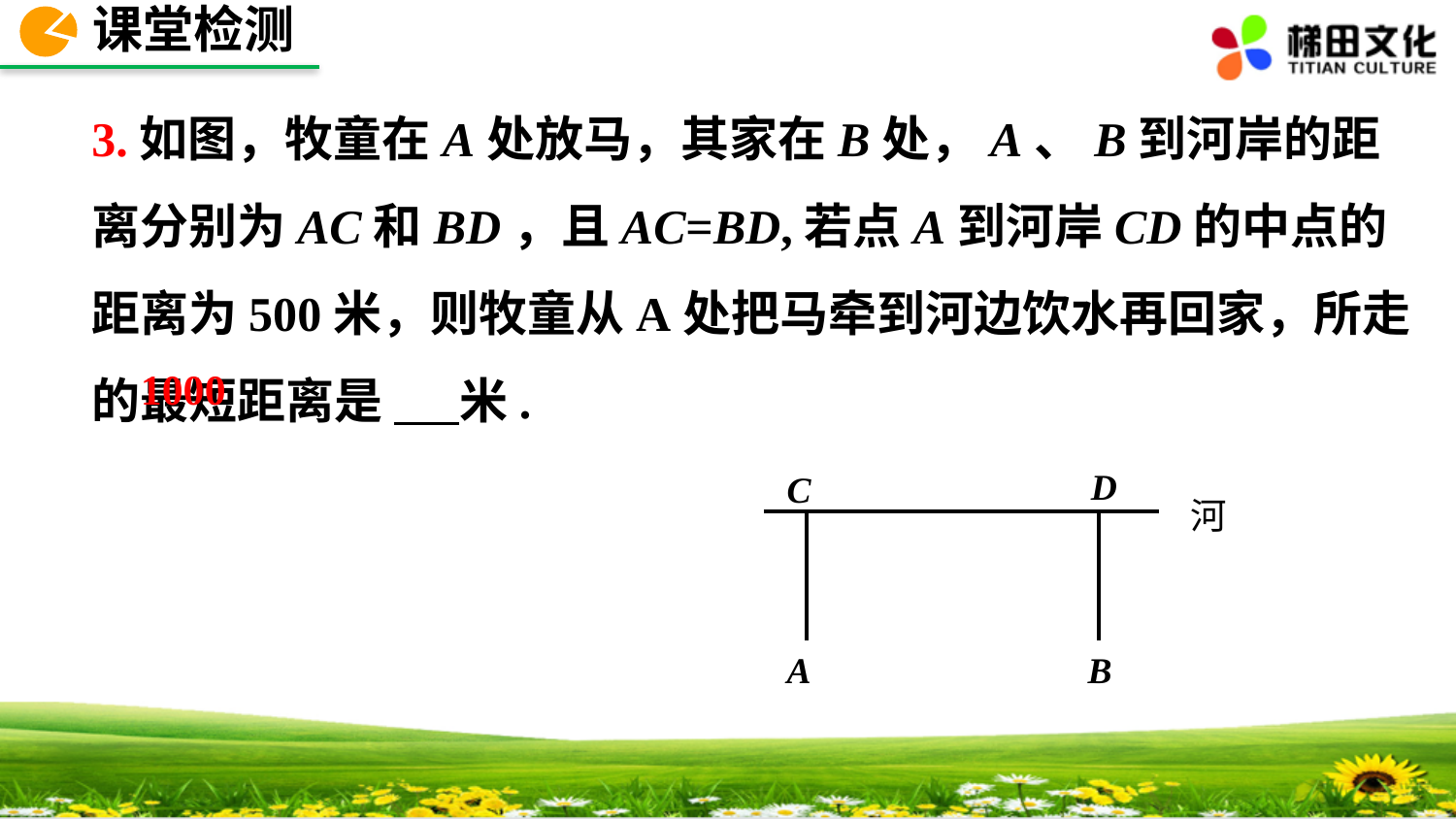

课堂检测

3.如图，牧童在A处放马，其家在B处，A、B到河岸的距离分别为AC和BD，且AC=BD,若点A到河岸CD的中点的距离为500米，则牧童从A处把马牵到河边饮水再回家，所走的最短距离是       米.
1000
D
C
河
A
B